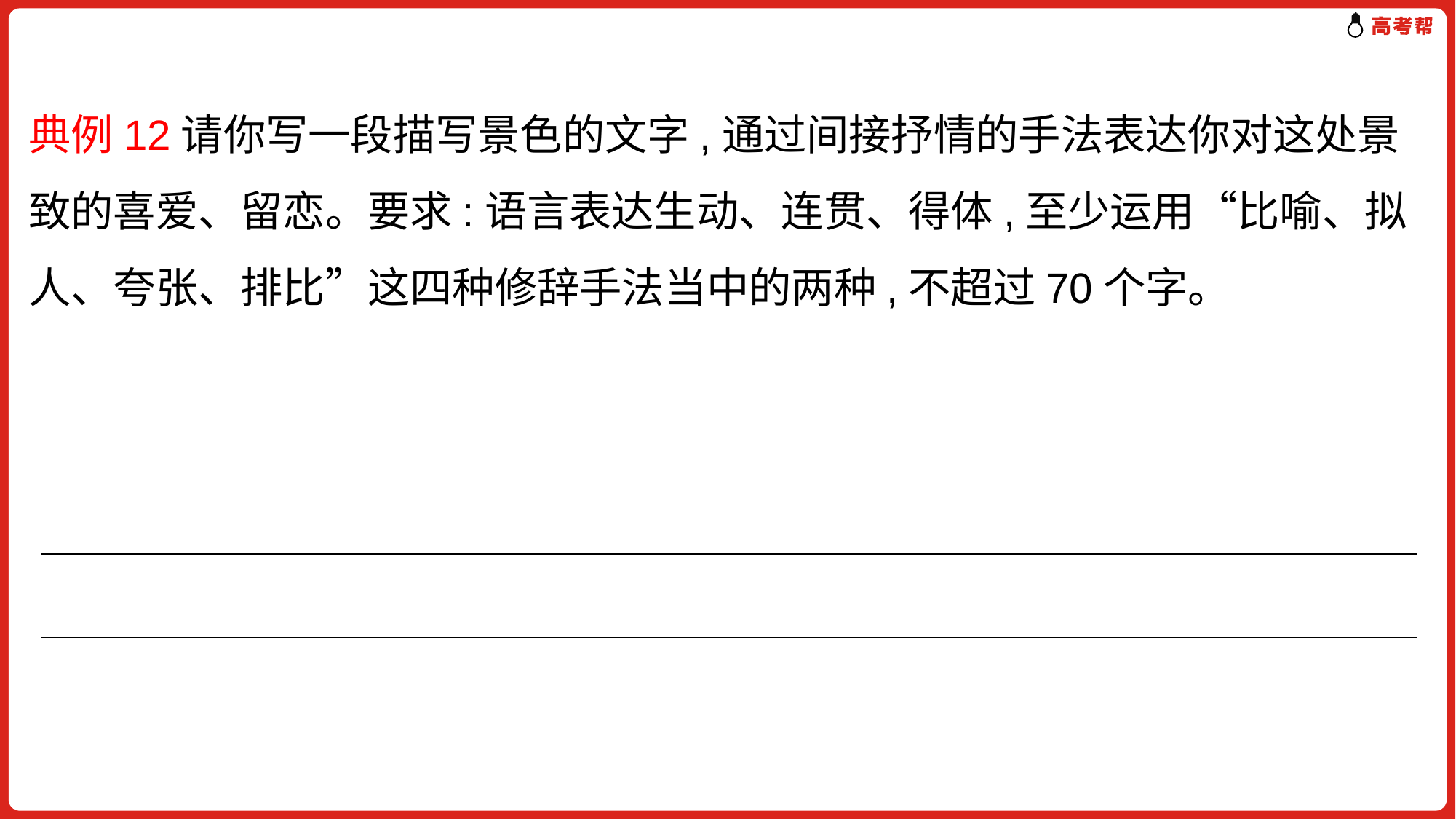

典例12请你写一段描写景色的文字,通过间接抒情的手法表达你对这处景致的喜爱、留恋。要求:语言表达生动、连贯、得体,至少运用“比喻、拟人、夸张、排比”这四种修辞手法当中的两种,不超过70个字。